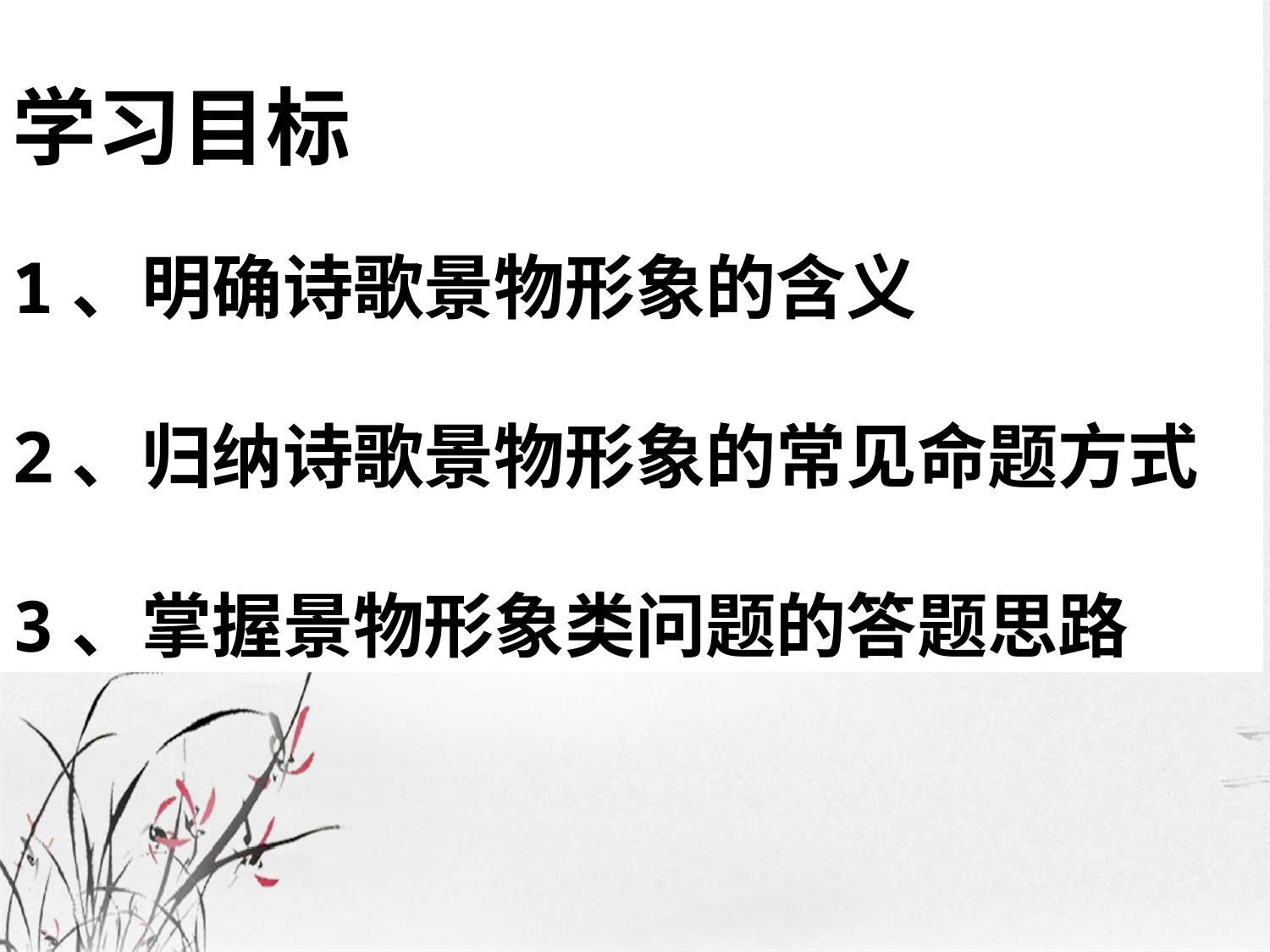

学习目标

1、明确诗歌景物形象的含义

2、归纳诗歌景物形象的常见命题方式

3、掌握景物形象类问题的答题思路